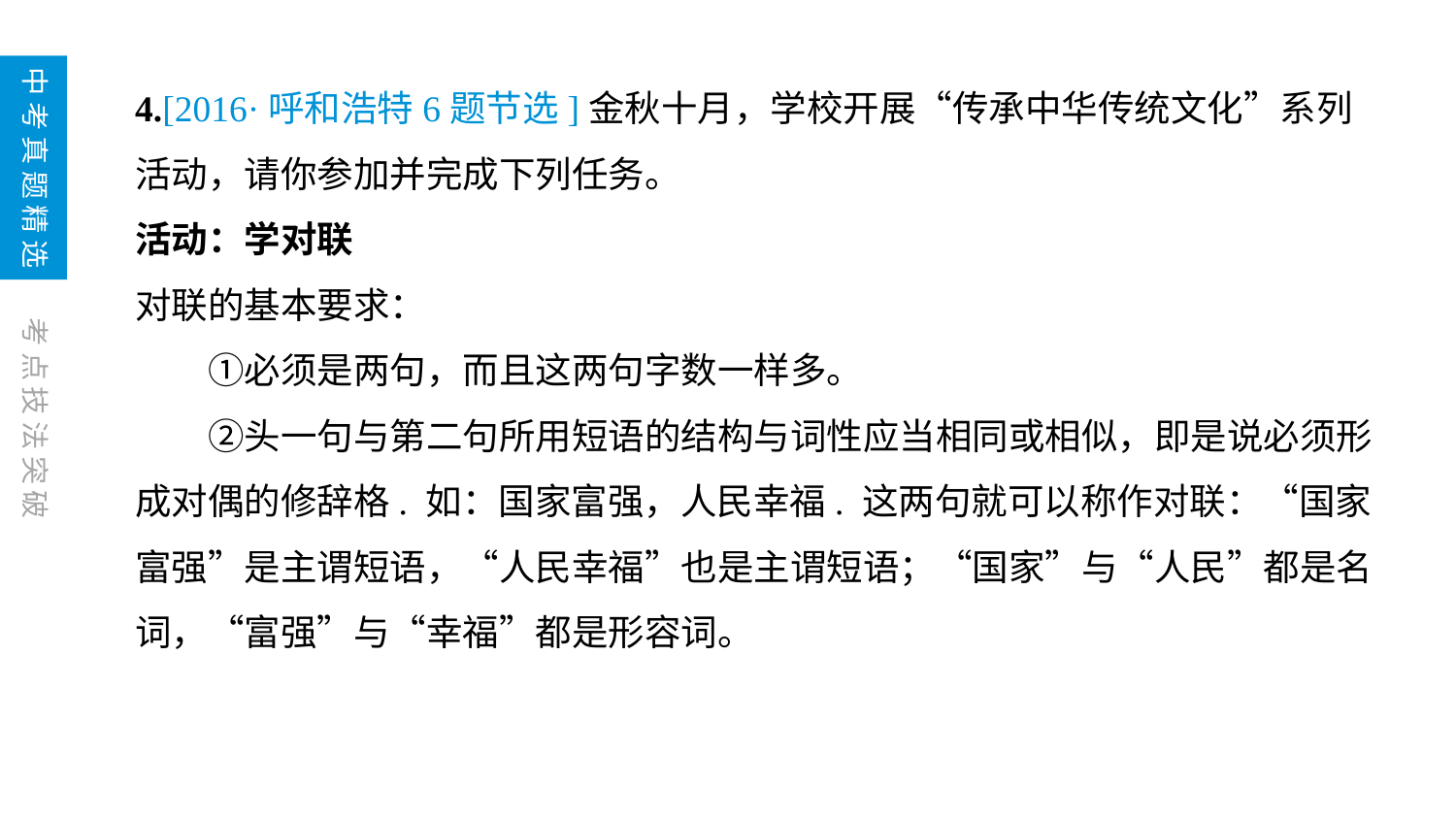

4.[2016·呼和浩特6题节选]金秋十月，学校开展“传承中华传统文化”系列活动，请你参加并完成下列任务。
活动：学对联
对联的基本要求：
　　①必须是两句，而且这两句字数一样多。
　　②头一句与第二句所用短语的结构与词性应当相同或相似，即是说必须形成对偶的修辞格. 如：国家富强，人民幸福. 这两句就可以称作对联：“国家富强”是主谓短语，“人民幸福”也是主谓短语；“国家”与“人民”都是名词，“富强”与“幸福”都是形容词。